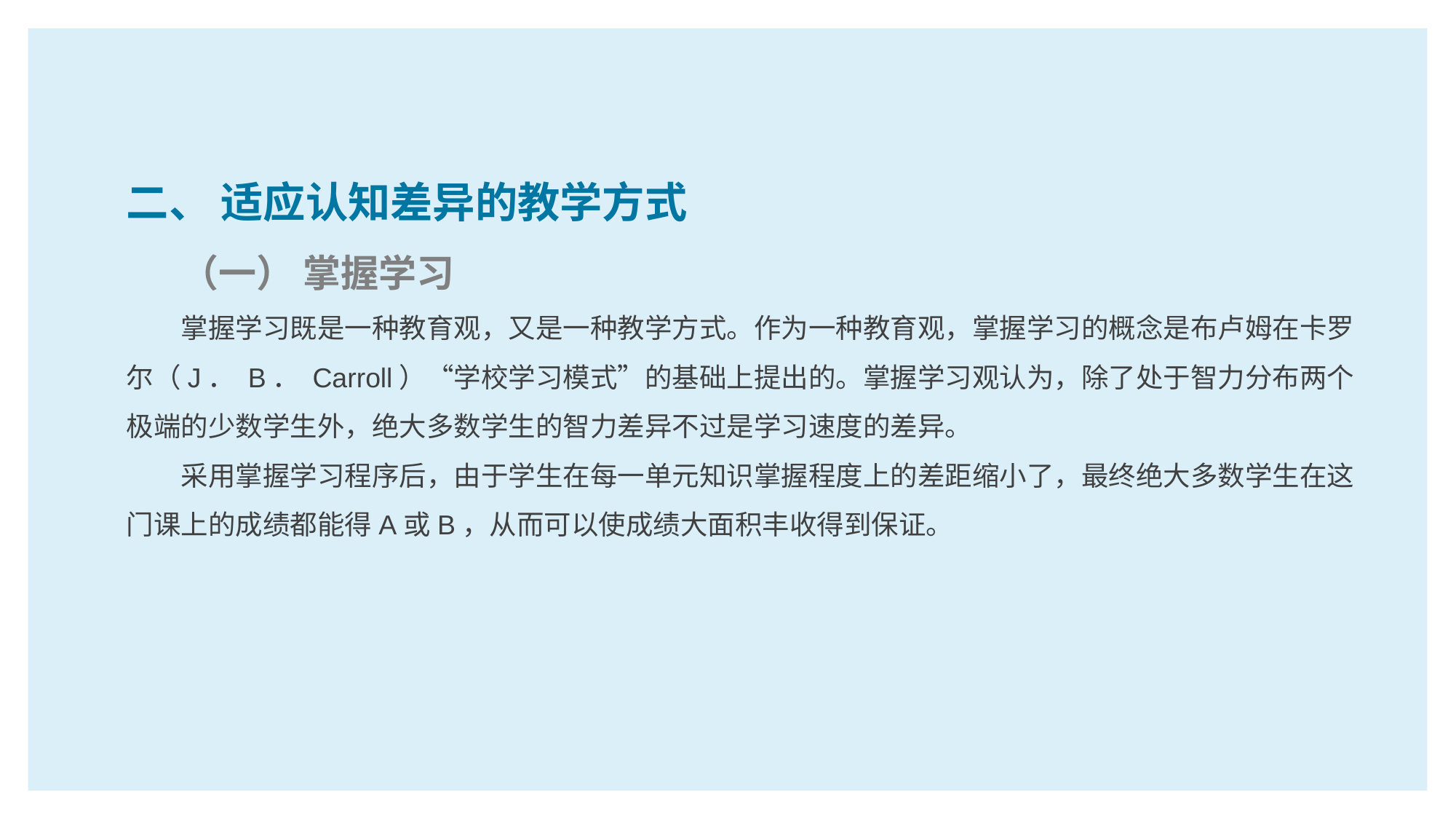

二、 适应认知差异的教学方式
（一） 掌握学习
掌握学习既是一种教育观，又是一种教学方式。作为一种教育观，掌握学习的概念是布卢姆在卡罗尔（J． B． Carroll）“学校学习模式”的基础上提出的。掌握学习观认为，除了处于智力分布两个极端的少数学生外，绝大多数学生的智力差异不过是学习速度的差异。
采用掌握学习程序后，由于学生在每一单元知识掌握程度上的差距缩小了，最终绝大多数学生在这门课上的成绩都能得A或B，从而可以使成绩大面积丰收得到保证。